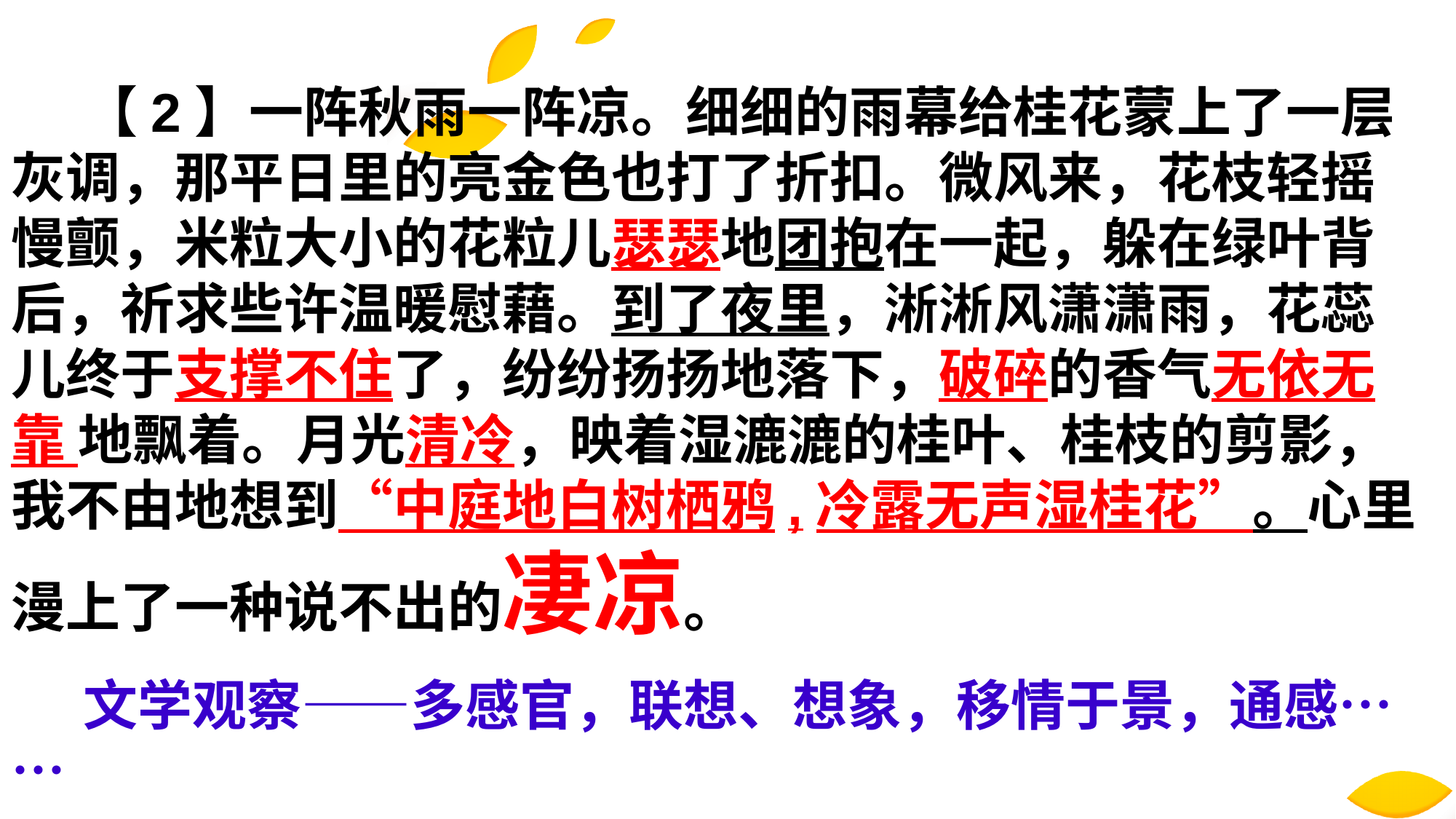

【2】一阵秋雨一阵凉。细细的雨幕给桂花蒙上了一层 灰调，那平日里的亮金色也打了折扣。微风来，花枝轻摇 慢颤，米粒大小的花粒儿瑟瑟地团抱在一起，躲在绿叶背 后，祈求些许温暖慰藉。到了夜里，淅淅风潇潇雨，花蕊 儿终于支撑不住了，纷纷扬扬地落下，破碎的香气无依无靠 地飘着。月光清冷，映着湿漉漉的桂叶、桂枝的剪影，  我不由地想到“中庭地白树栖鸦,冷露无声湿桂花”。心里 漫上了一种说不出的凄凉。
文学观察——多感官，联想、想象，移情于景，通感……